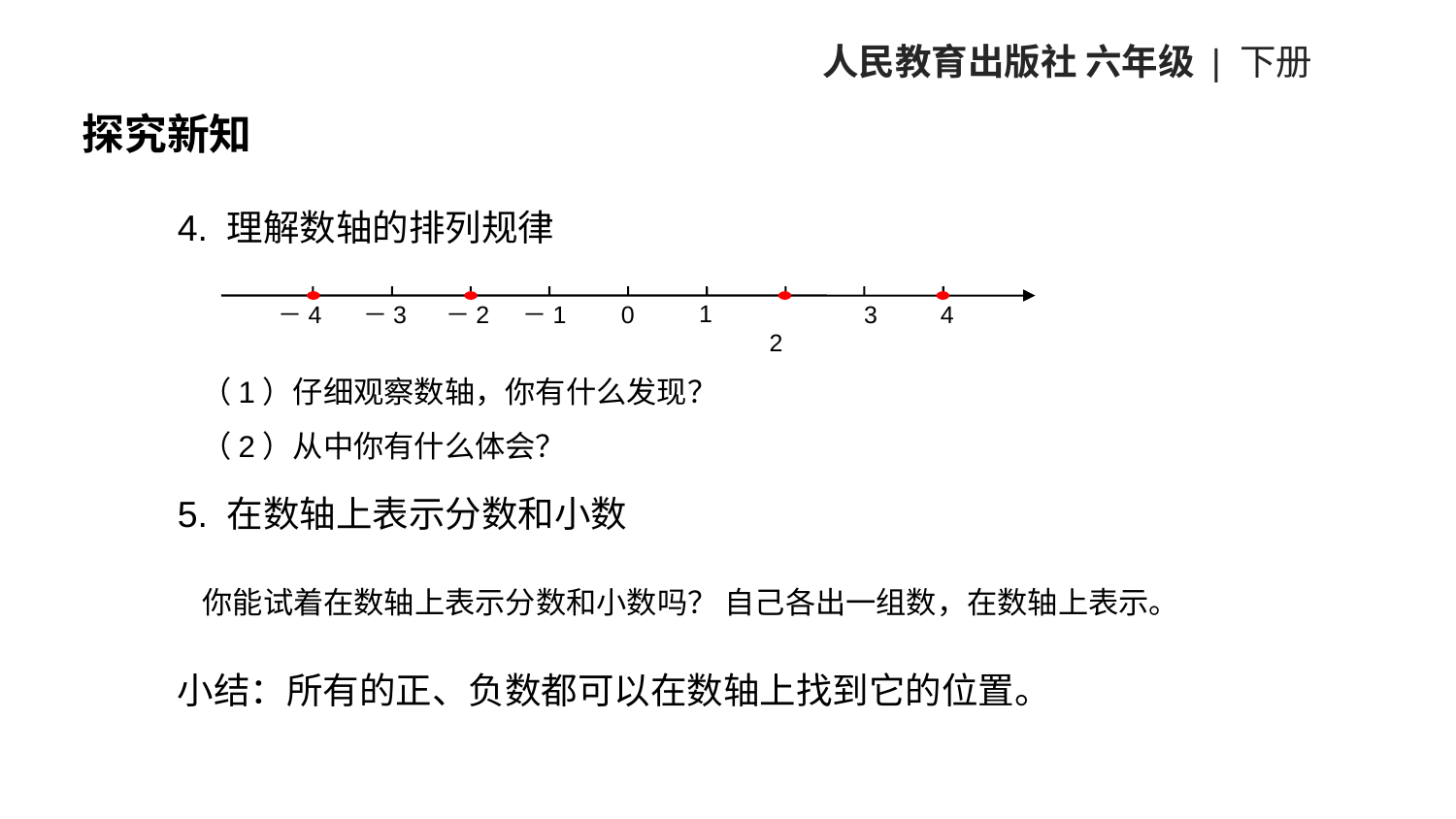

人民教育出版社 六年级 | 下册
探究新知
4. 理解数轴的排列规律

 1
  －4
  －3
  －2
 －1
  2
  3
  4
 0
（1）仔细观察数轴，你有什么发现？
（2）从中你有什么体会？
5. 在数轴上表示分数和小数
 你能试着在数轴上表示分数和小数吗？ 自己各出一组数，在数轴上表示。
小结：所有的正、负数都可以在数轴上找到它的位置。